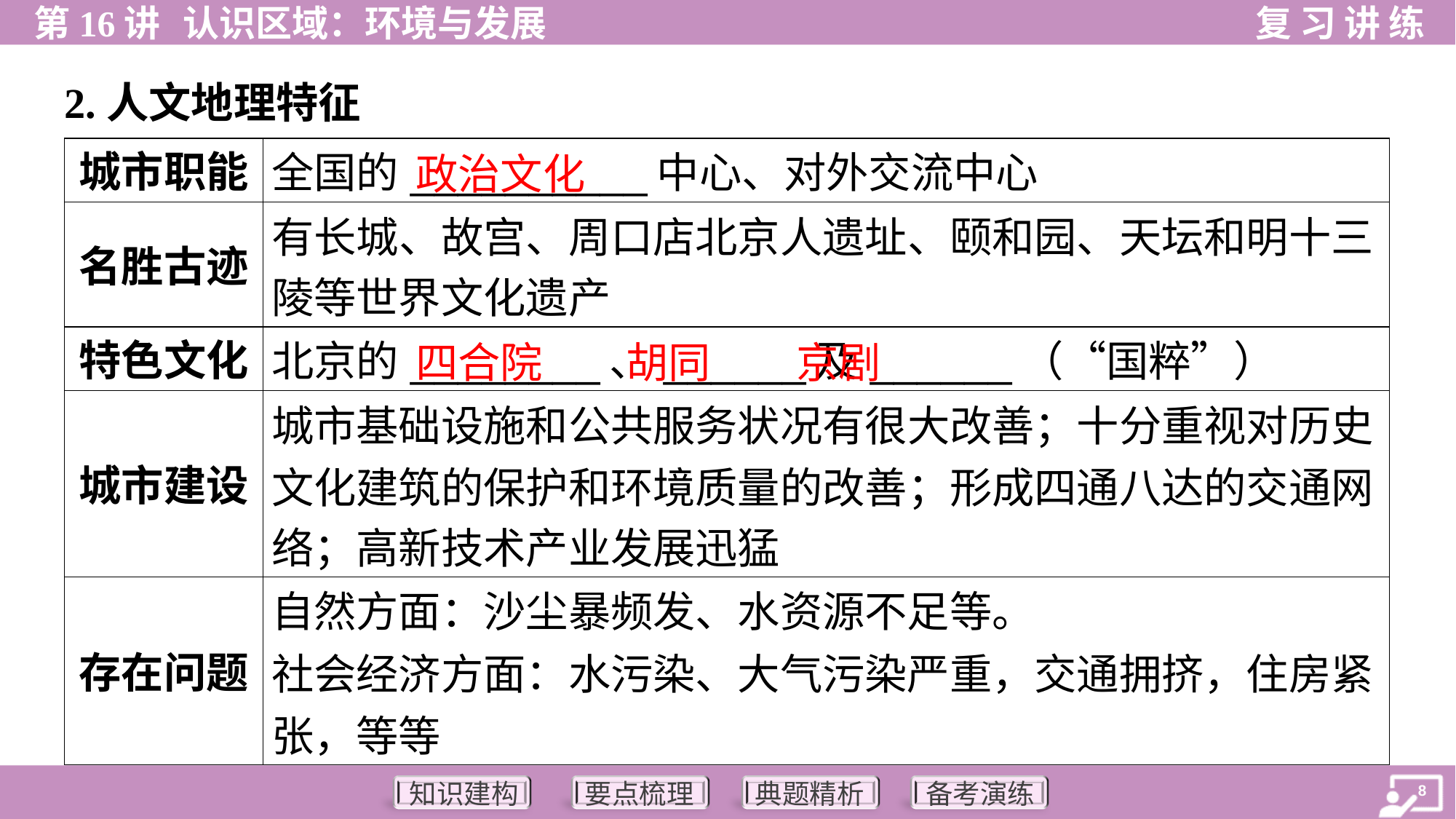

2.人文地理特征
政治文化
| 城市职能 | 全国的\_\_\_\_\_\_\_\_\_\_中心、对外交流中心 |
| --- | --- |
| 名胜古迹 | 有长城、故宫、周口店北京人遗址、颐和园、天坛和明十三 陵等世界文化遗产 |
| 特色文化 | 北京的\_\_\_\_\_\_\_\_、\_\_\_\_\_\_及\_\_\_\_\_\_（“国粹”） |
| 城市建设 | 城市基础设施和公共服务状况有很大改善；十分重视对历史 文化建筑的保护和环境质量的改善；形成四通八达的交通网 络；高新技术产业发展迅猛 |
| 存在问题 | 自然方面：沙尘暴频发、水资源不足等。 社会经济方面：水污染、大气污染严重，交通拥挤，住房紧张，等等 |
四合院
胡同
京剧